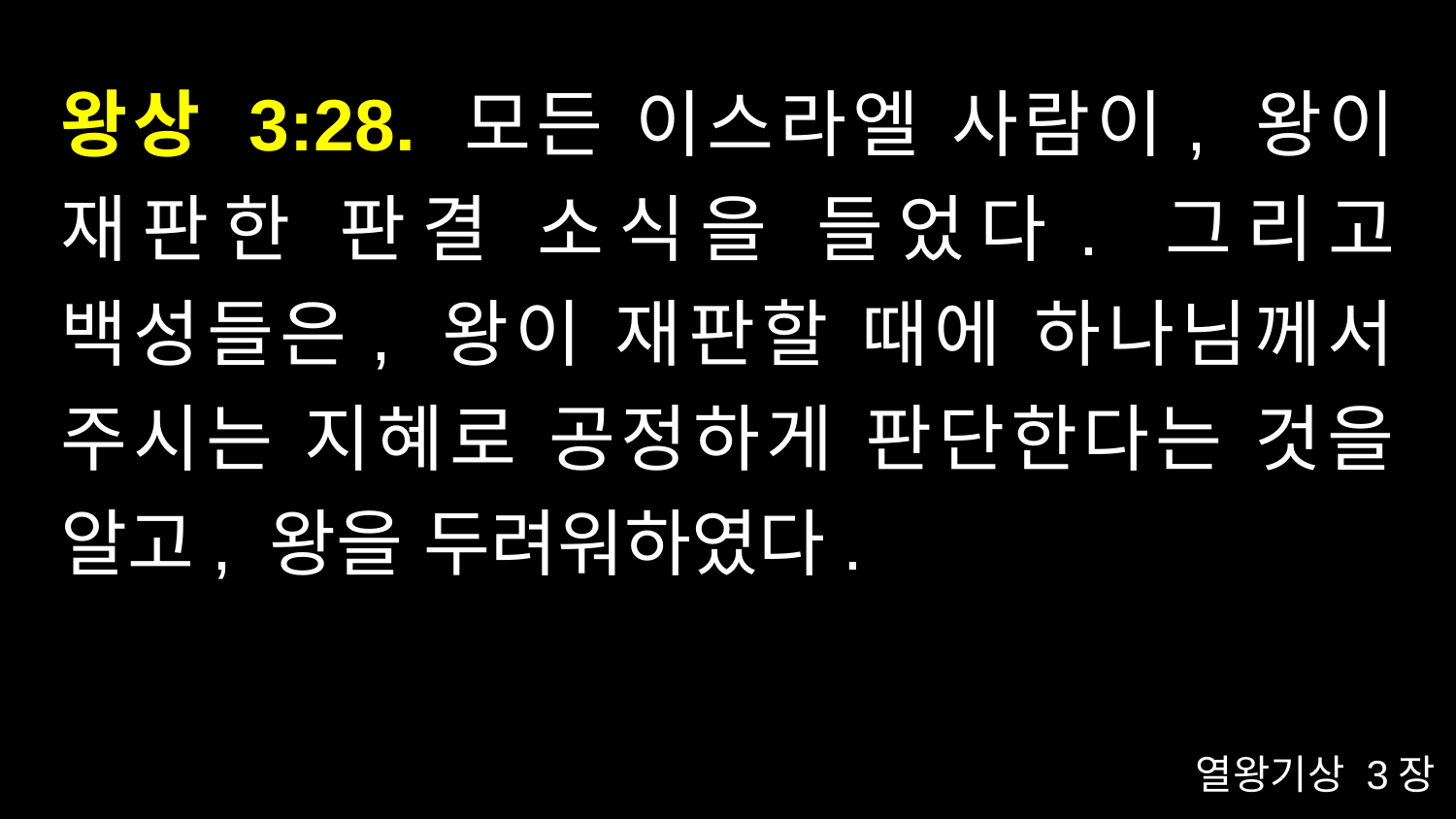

# 왕상 3:28. 모든 이스라엘 사람이, 왕이 재판한 판결 소식을 들었다. 그리고 백성들은, 왕이 재판할 때에 하나님께서 주시는 지혜로 공정하게 판단한다는 것을 알고, 왕을 두려워하였다.
열왕기상 3장